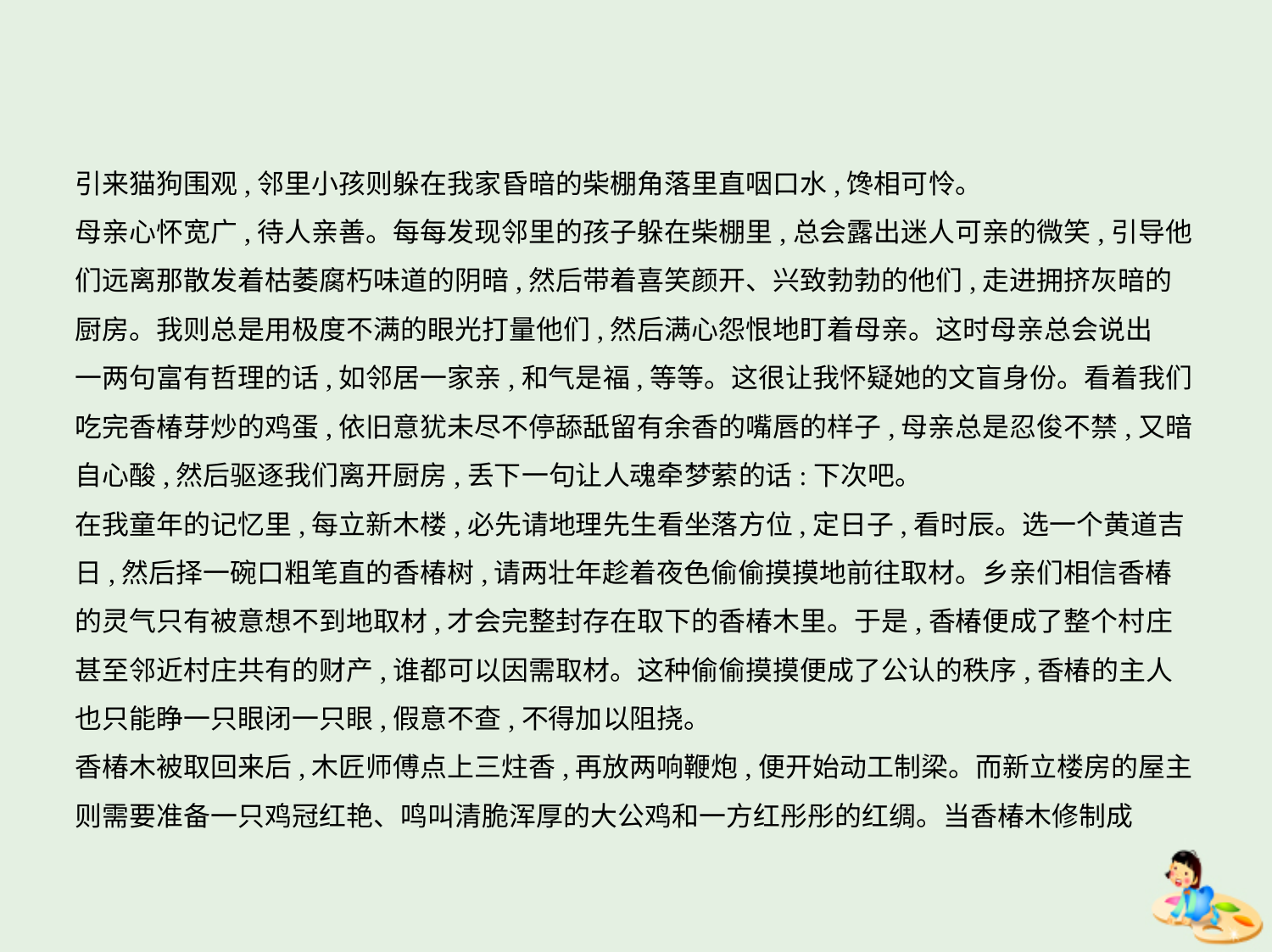

引来猫狗围观,邻里小孩则躲在我家昏暗的柴棚角落里直咽口水,馋相可怜。
母亲心怀宽广,待人亲善。每每发现邻里的孩子躲在柴棚里,总会露出迷人可亲的微笑,引导他
们远离那散发着枯萎腐朽味道的阴暗,然后带着喜笑颜开、兴致勃勃的他们,走进拥挤灰暗的
厨房。我则总是用极度不满的眼光打量他们,然后满心怨恨地盯着母亲。这时母亲总会说出
一两句富有哲理的话,如邻居一家亲,和气是福,等等。这很让我怀疑她的文盲身份。看着我们
吃完香椿芽炒的鸡蛋,依旧意犹未尽不停舔舐留有余香的嘴唇的样子,母亲总是忍俊不禁,又暗
自心酸,然后驱逐我们离开厨房,丢下一句让人魂牵梦萦的话:下次吧。
在我童年的记忆里,每立新木楼,必先请地理先生看坐落方位,定日子,看时辰。选一个黄道吉
日,然后择一碗口粗笔直的香椿树,请两壮年趁着夜色偷偷摸摸地前往取材。乡亲们相信香椿
的灵气只有被意想不到地取材,才会完整封存在取下的香椿木里。于是,香椿便成了整个村庄
甚至邻近村庄共有的财产,谁都可以因需取材。这种偷偷摸摸便成了公认的秩序,香椿的主人
也只能睁一只眼闭一只眼,假意不查,不得加以阻挠。
香椿木被取回来后,木匠师傅点上三炷香,再放两响鞭炮,便开始动工制梁。而新立楼房的屋主
则需要准备一只鸡冠红艳、鸣叫清脆浑厚的大公鸡和一方红彤彤的红绸。当香椿木修制成